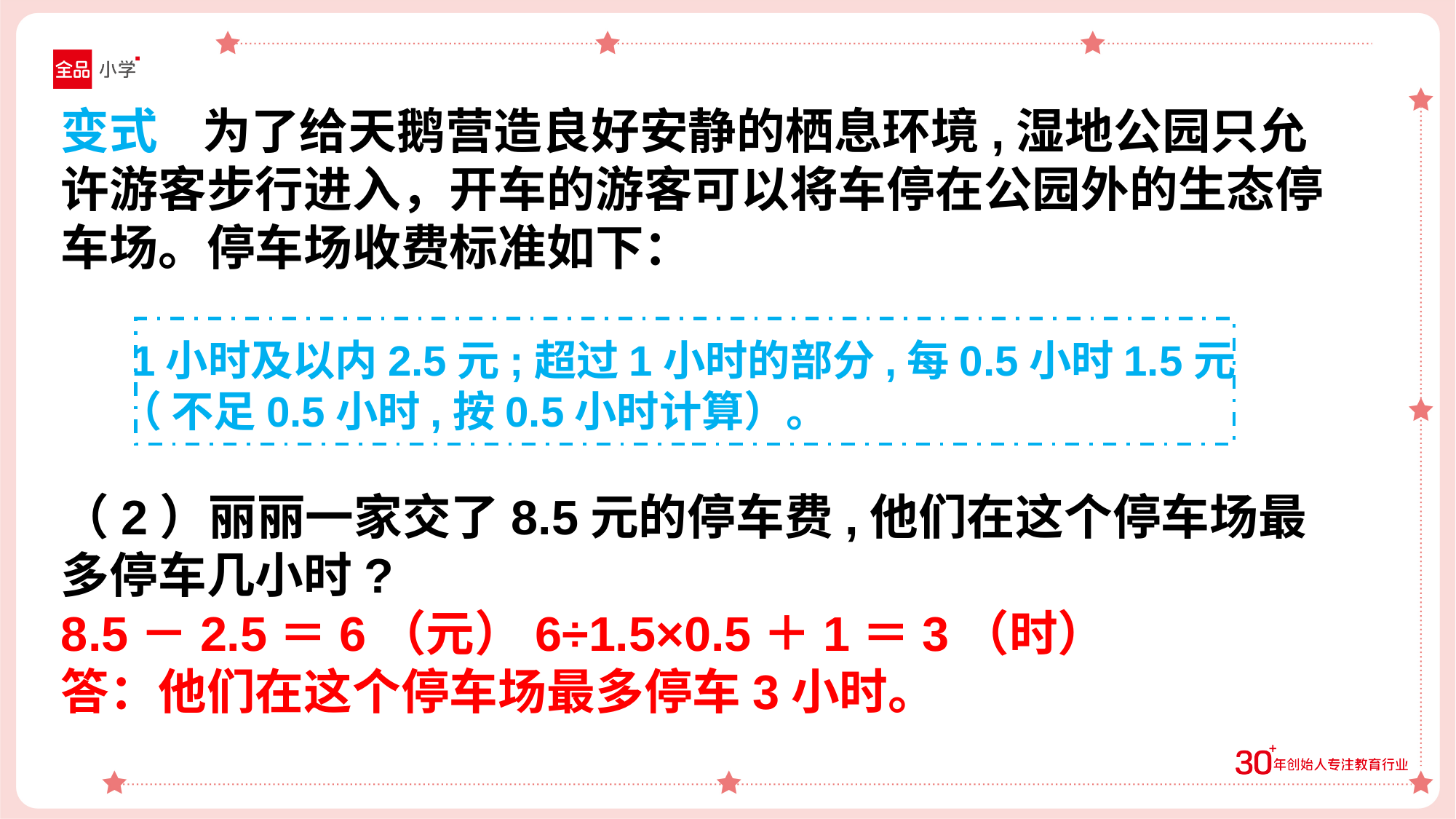

变式    为了给天鹅营造良好安静的栖息环境,湿地公园只允许游客步行进入，开车的游客可以将车停在公园外的生态停车场。停车场收费标准如下：

      1小时及以内2.5元;超过1小时的部分,每0.5小时1.5元
     （ 不足0.5小时,按0.5小时计算）。

（2）丽丽一家交了8.5元的停车费,他们在这个停车场最多停车几小时?
8.5－2.5＝6（元）6÷1.5×0.5＋1＝3（时）
答：他们在这个停车场最多停车3小时。